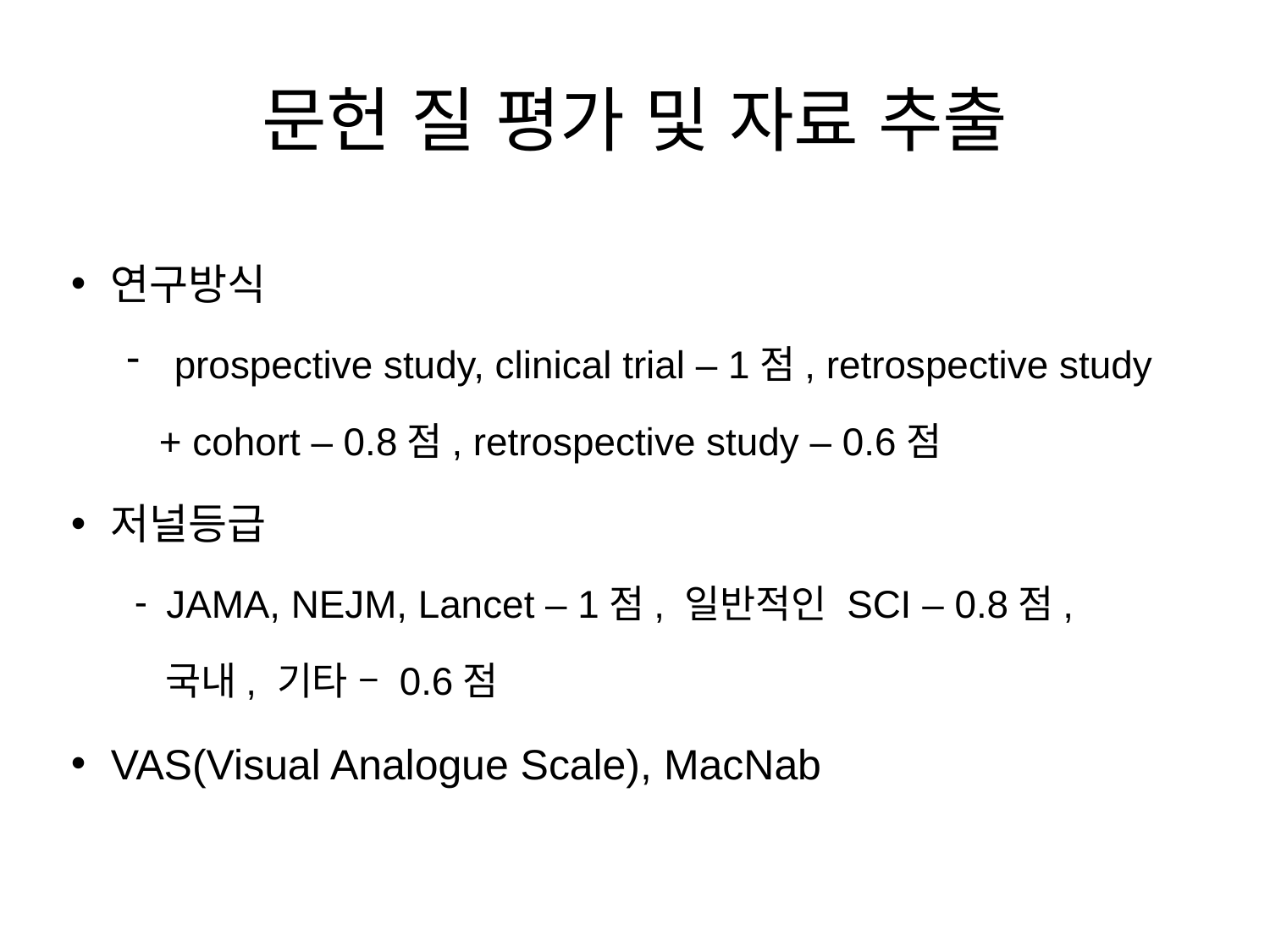

# 문헌 질 평가 및 자료 추출
연구방식
prospective study, clinical trial – 1점, retrospective study
   + cohort – 0.8점, retrospective study – 0.6점
저널등급
JAMA, NEJM, Lancet – 1점, 일반적인 SCI – 0.8점,
  국내, 기타 – 0.6점
VAS(Visual Analogue Scale), MacNab